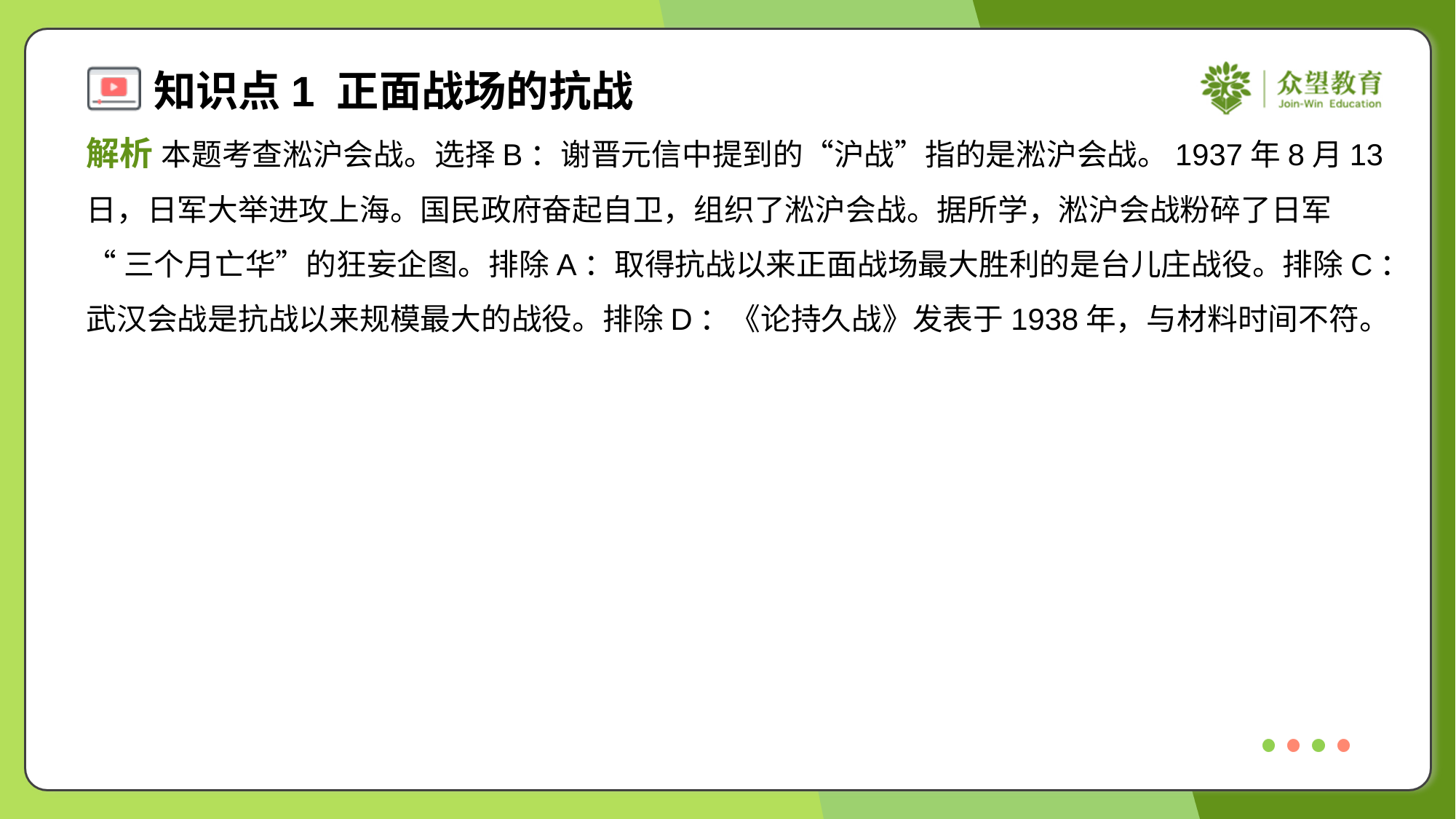

解析 本题考查淞沪会战。选择B：谢晋元信中提到的“沪战”指的是淞沪会战。1937年8月13
日，日军大举进攻上海。国民政府奋起自卫，组织了淞沪会战。据所学，淞沪会战粉碎了日军
“三个月亡华”的狂妄企图。排除A：取得抗战以来正面战场最大胜利的是台儿庄战役。排除C：
武汉会战是抗战以来规模最大的战役。排除D：《论持久战》发表于1938年，与材料时间不符。